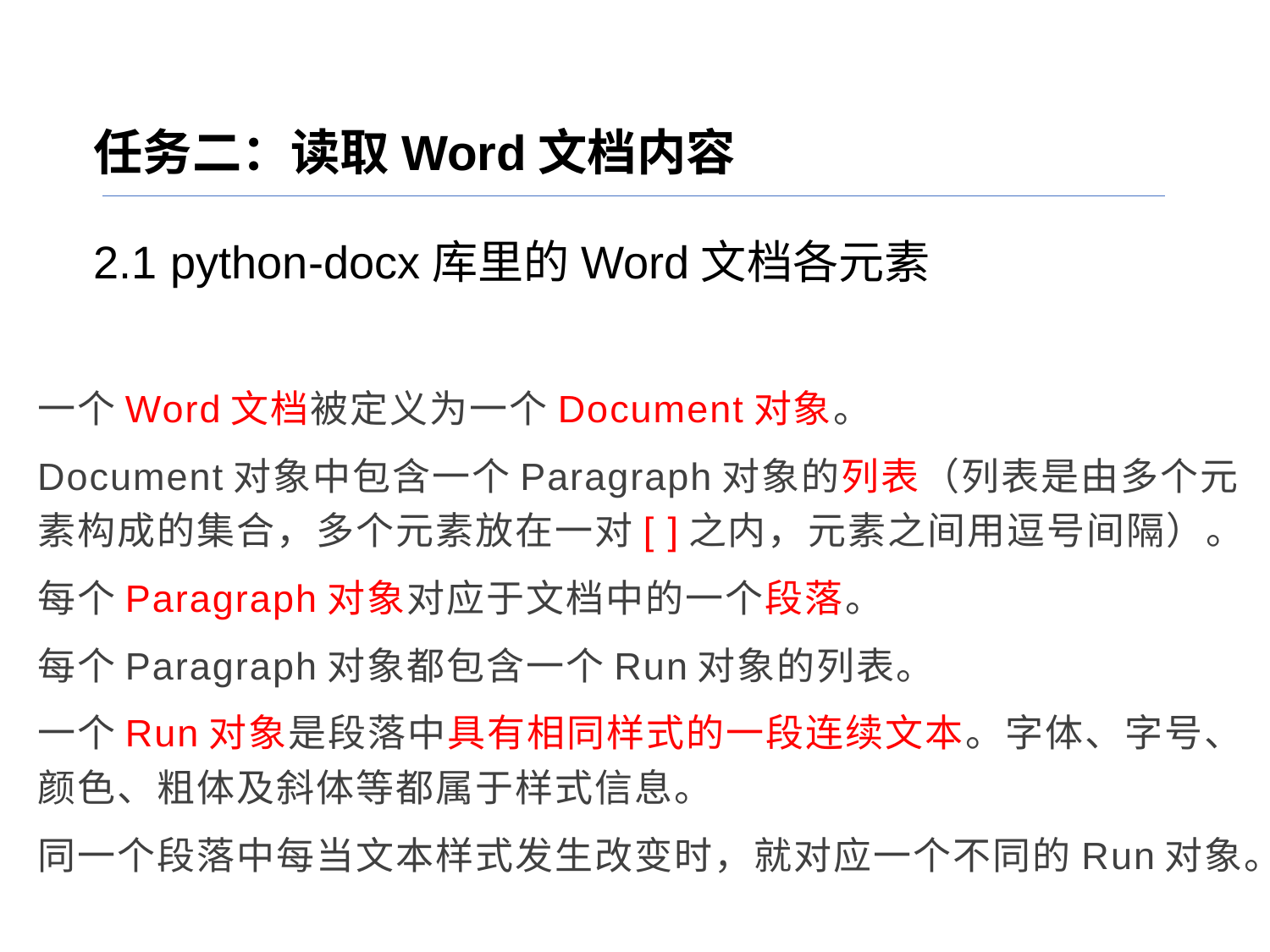

任务二：读取Word文档内容
2.1 python-docx库里的Word文档各元素
一个Word文档被定义为一个Document对象。
Document对象中包含一个Paragraph对象的列表（列表是由多个元素构成的集合，多个元素放在一对[ ]之内，元素之间用逗号间隔）。
每个Paragraph对象对应于文档中的一个段落。
每个Paragraph对象都包含一个Run对象的列表。
一个Run对象是段落中具有相同样式的一段连续文本。字体、字号、颜色、粗体及斜体等都属于样式信息。
同一个段落中每当文本样式发生改变时，就对应一个不同的Run对象。